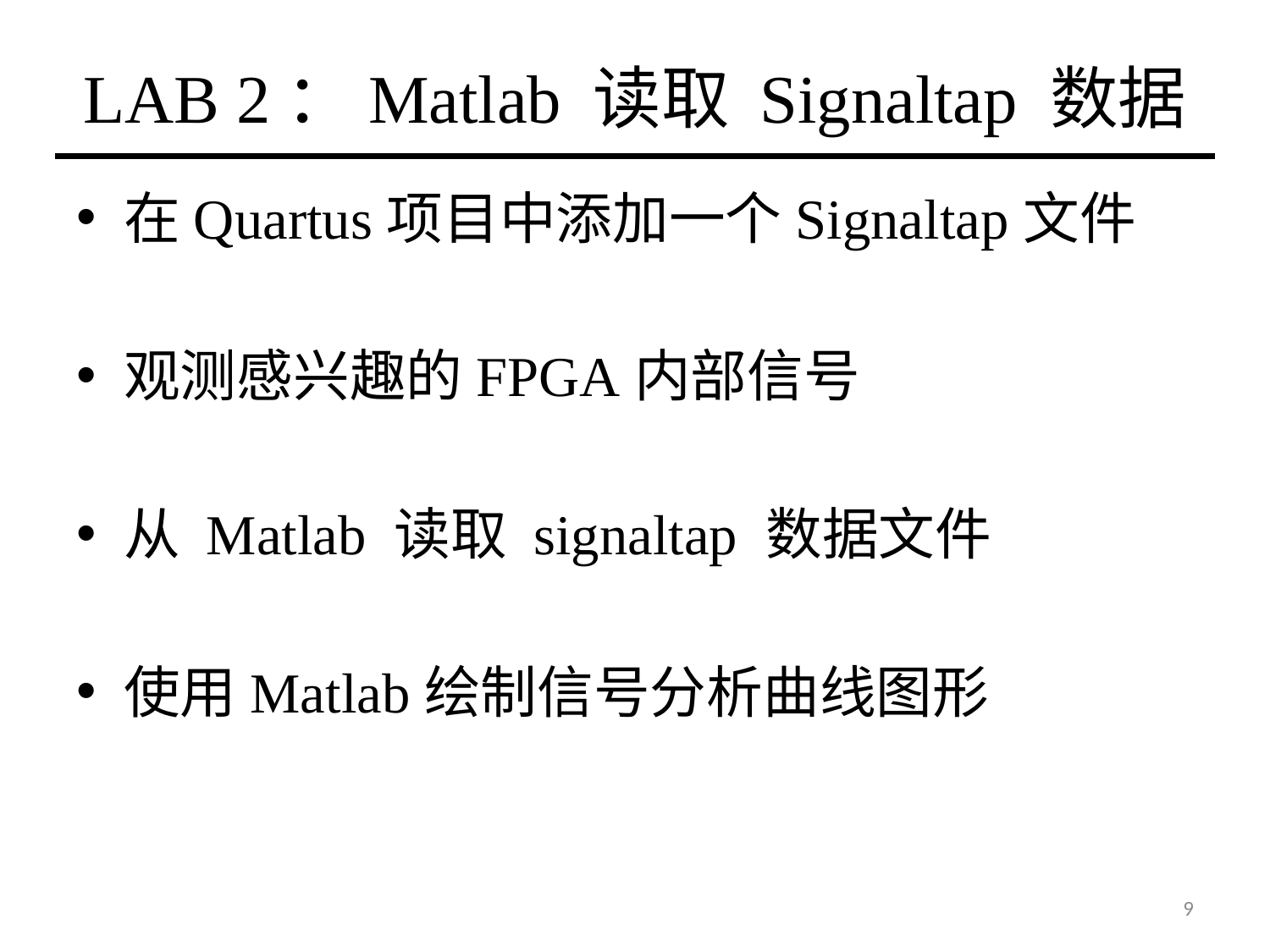

# LAB 2：Matlab 读取 Signaltap 数据
在Quartus项目中添加一个Signaltap文件

观测感兴趣的FPGA内部信号

从 Matlab 读取 signaltap 数据文件

使用Matlab绘制信号分析曲线图形
9